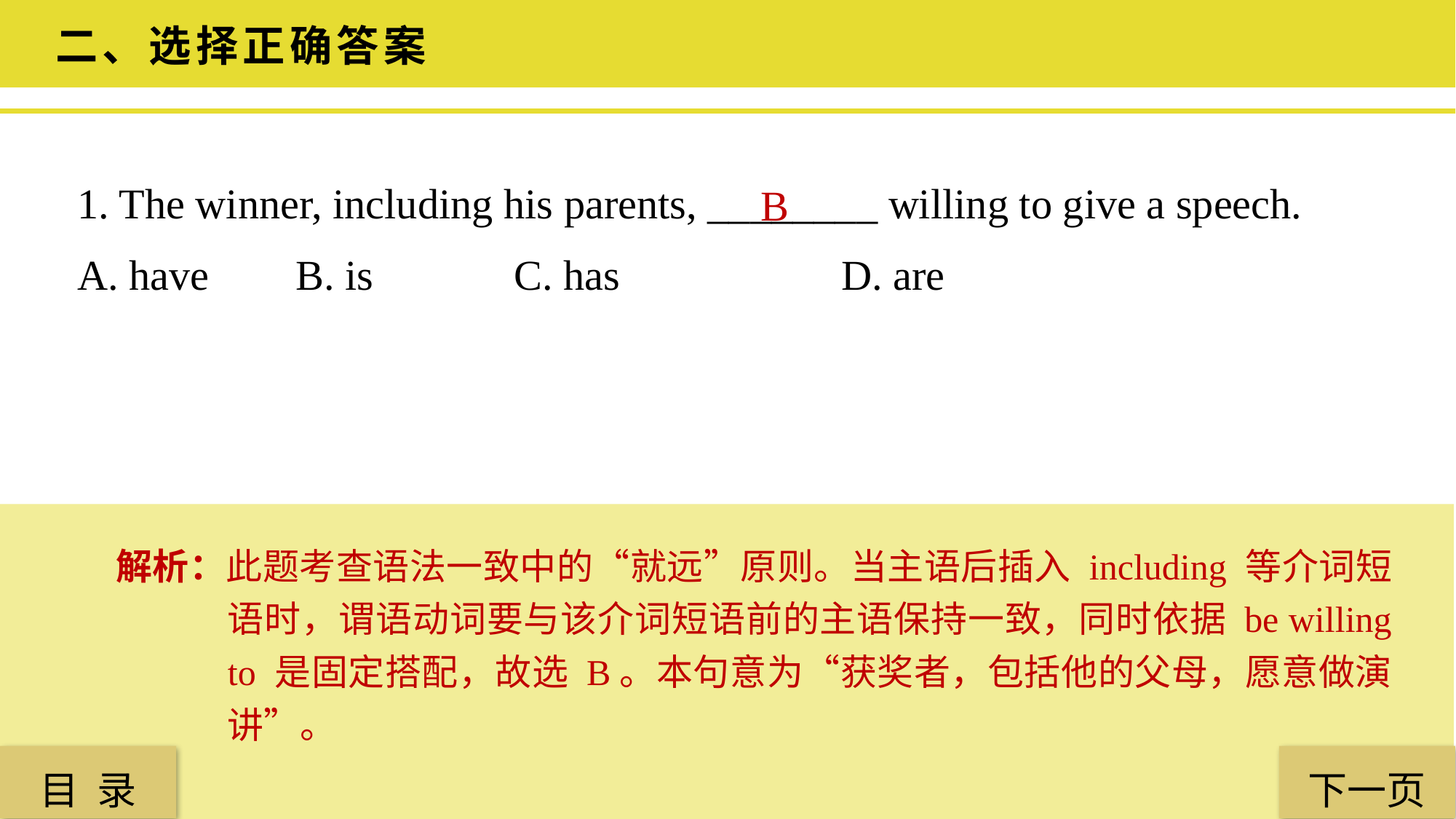

二、选择正确答案
1. The winner, including his parents, ________ willing to give a speech.
A. have 	B. is 		C. has 		D. are
B
解析：此题考查语法一致中的“就远”原则。当主语后插入 including 等介词短语时，谓语动词要与该介词短语前的主语保持一致，同时依据 be willing to 是固定搭配，故选 B。本句意为“获奖者，包括他的父母，愿意做演讲”。